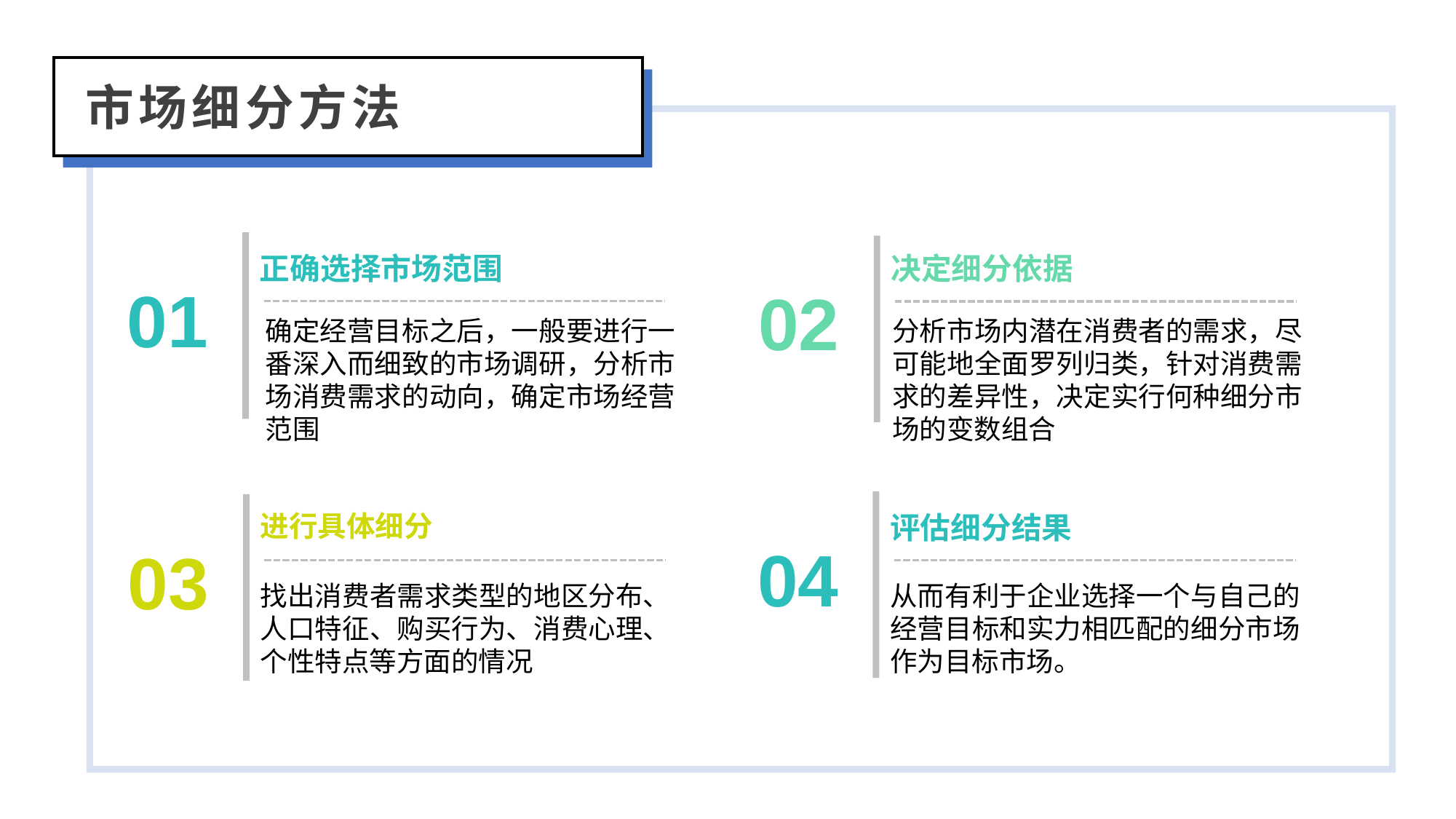

市场细分方法

正确选择市场范围
决定细分依据
01
02
分析市场内潜在消费者的需求，尽可能地全面罗列归类，针对消费需求的差异性，决定实行何种细分市场的变数组合
确定经营目标之后，一般要进行一番深入而细致的市场调研，分析市场消费需求的动向，确定市场经营范围

进行具体细分
评估细分结果
04
03
找出消费者需求类型的地区分布、人口特征、购买行为、消费心理、个性特点等方面的情况
从而有利于企业选择一个与自己的经营目标和实力相匹配的细分市场作为目标市场。